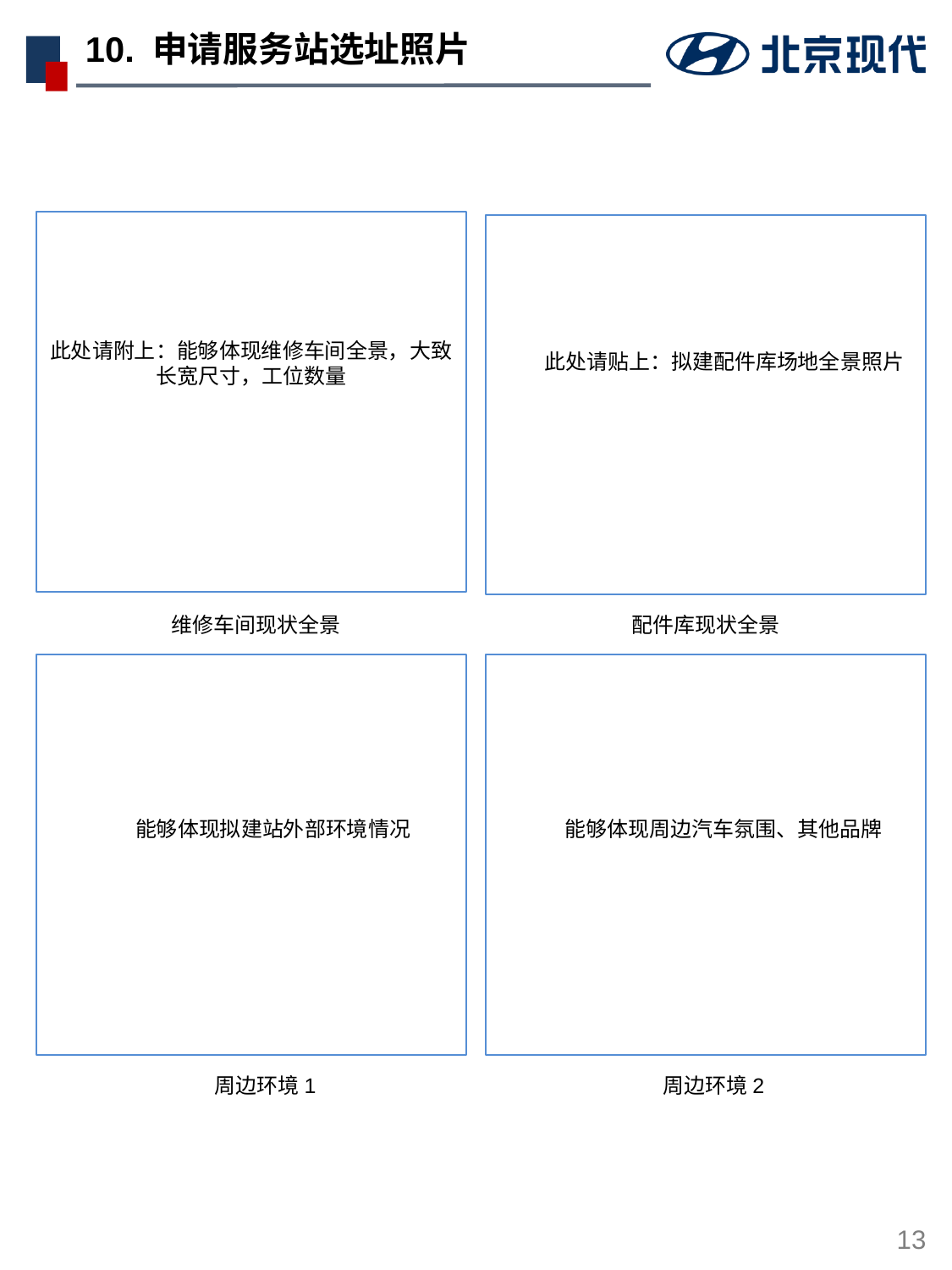

# 10. 申请服务站选址照片

此处请附上：能够体现维修车间全景，大致长宽尺寸，工位数量
此处请贴上：拟建配件库场地全景照片
维修车间现状全景
配件库现状全景

能够体现拟建站外部环境情况
能够体现周边汽车氛围、其他品牌
周边环境1
周边环境2